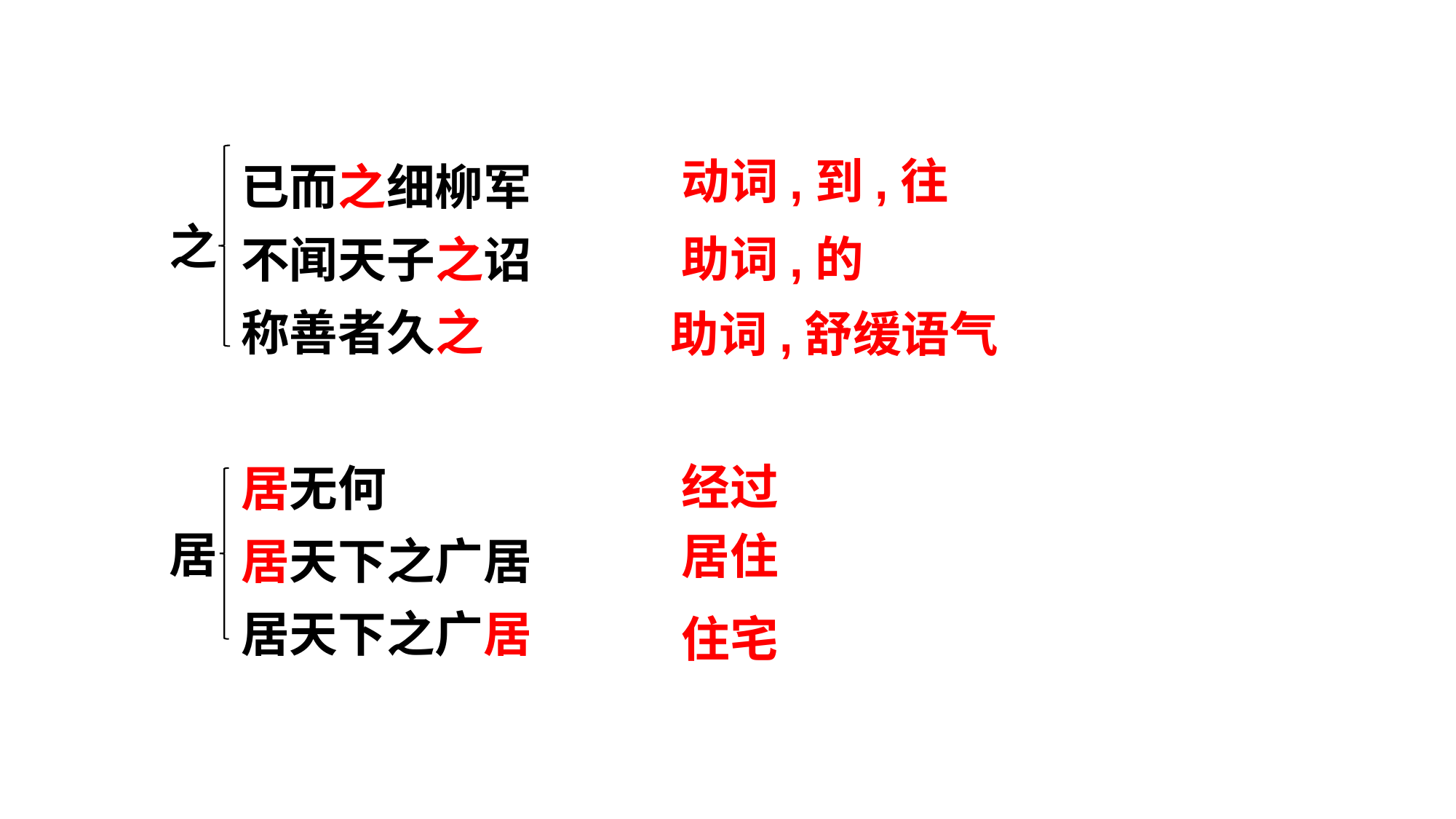

已而之细柳军
不闻天子之诏
称善者久之
动词,到,往

之
助词,的
助词,舒缓语气
居无何
居天下之广居
居天下之广居
经过

居
居住
住宅